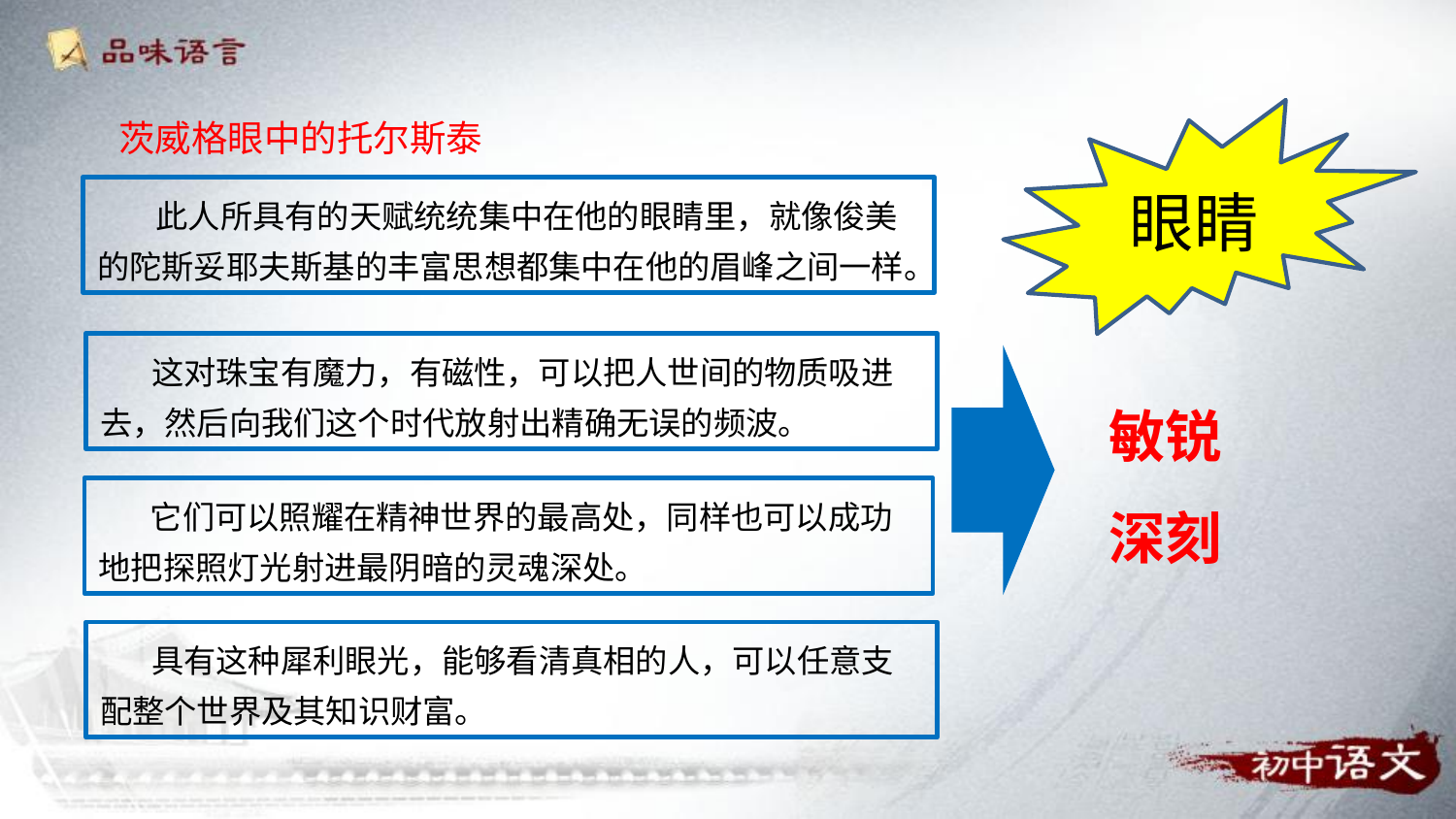

茨威格眼中的托尔斯泰
眼睛
       此人所具有的天赋统统集中在他的眼睛里，就像俊美的陀斯妥耶夫斯基的丰富思想都集中在他的眉峰之间一样。
      这对珠宝有魔力，有磁性，可以把人世间的物质吸进去，然后向我们这个时代放射出精确无误的频波。

敏锐
深刻
      它们可以照耀在精神世界的最高处，同样也可以成功地把探照灯光射进最阴暗的灵魂深处。
      具有这种犀利眼光，能够看清真相的人，可以任意支配整个世界及其知识财富。